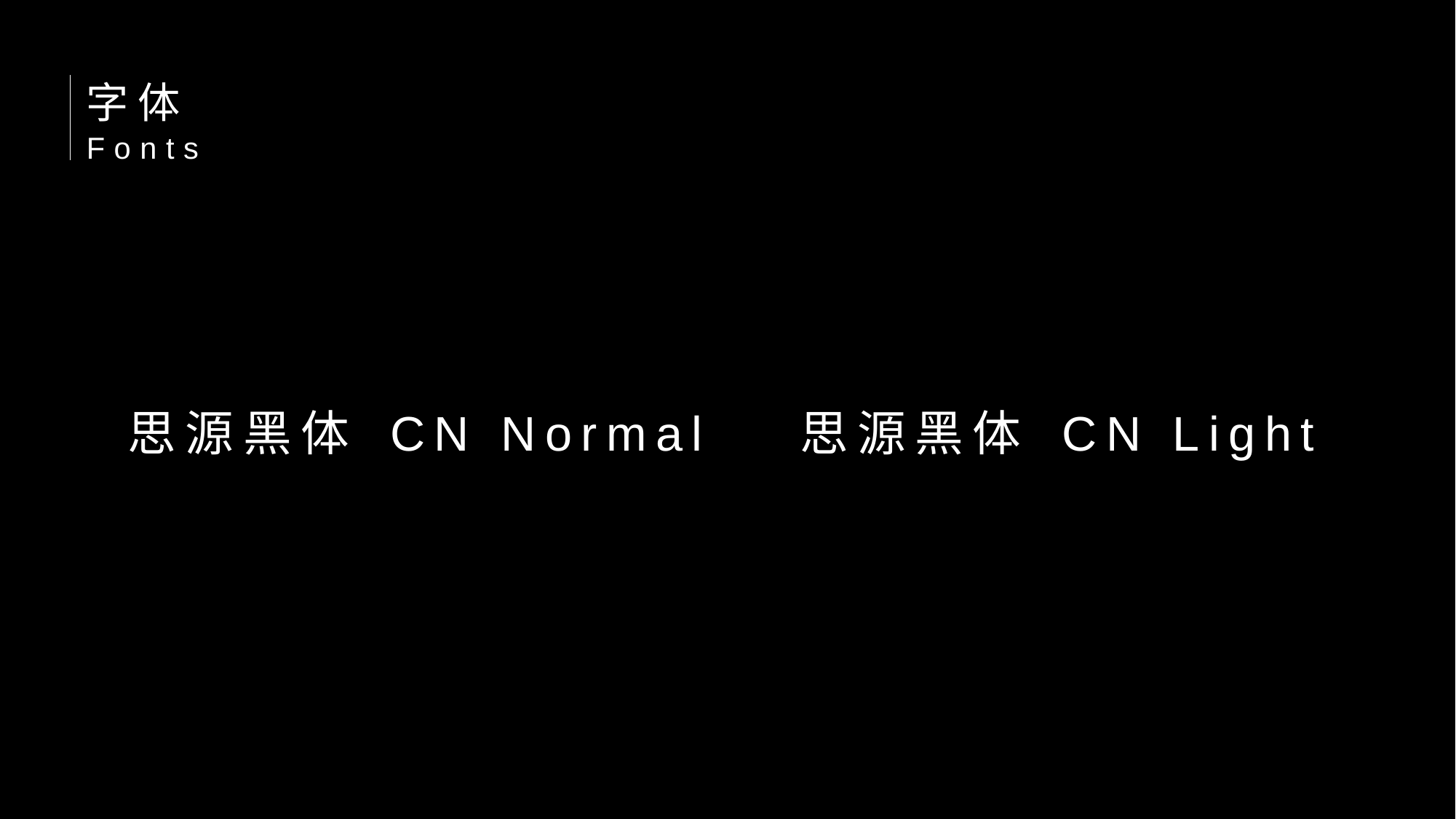

字体
Fonts
思源黑体 CN Normal
思源黑体 CN Light